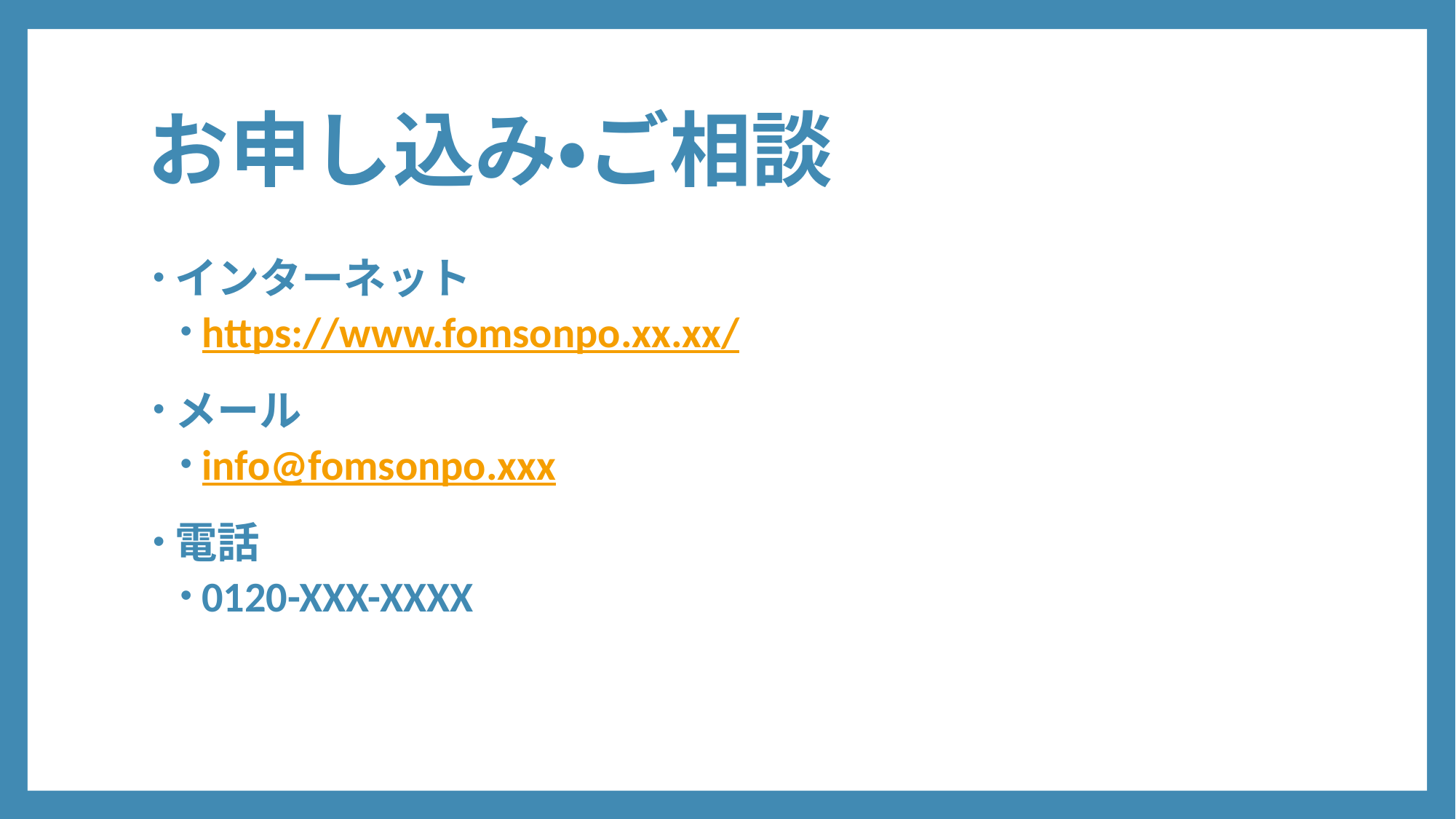

# お申し込み・ご相談
インターネット
https://www.fomsonpo.xx.xx/
メール
info@fomsonpo.xxx
電話
0120-XXX-XXXX